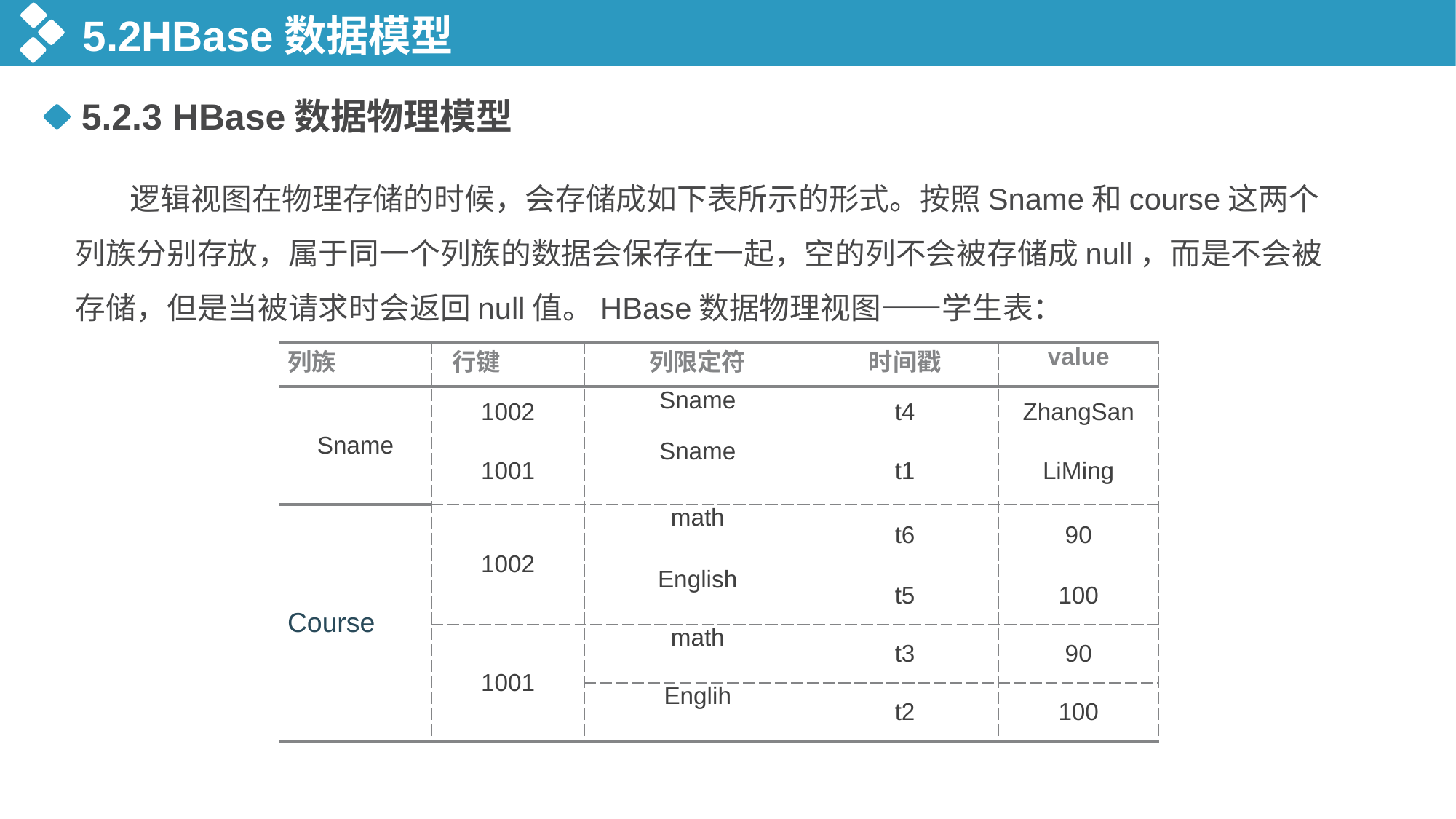

5.2HBase数据模型
5.2.3 HBase数据物理模型

逻辑视图在物理存储的时候，会存储成如下表所示的形式。按照Sname和course这两个列族分别存放，属于同一个列族的数据会保存在一起，空的列不会被存储成null，而是不会被存储，但是当被请求时会返回null值。HBase数据物理视图——学生表：
| 列族 | 行键 | 列限定符 | 时间戳 | value |
| --- | --- | --- | --- | --- |
| Sname | 1002 | Sname | t4 | ZhangSan |
|  | 1001 | Sname | t1 | LiMing |
| Course | 1002 | math | t6 | 90 |
|  |  | English | t5 | 100 |
|  | 1001 | math | t3 | 90 |
|  |  | Englih | t2 | 100 |